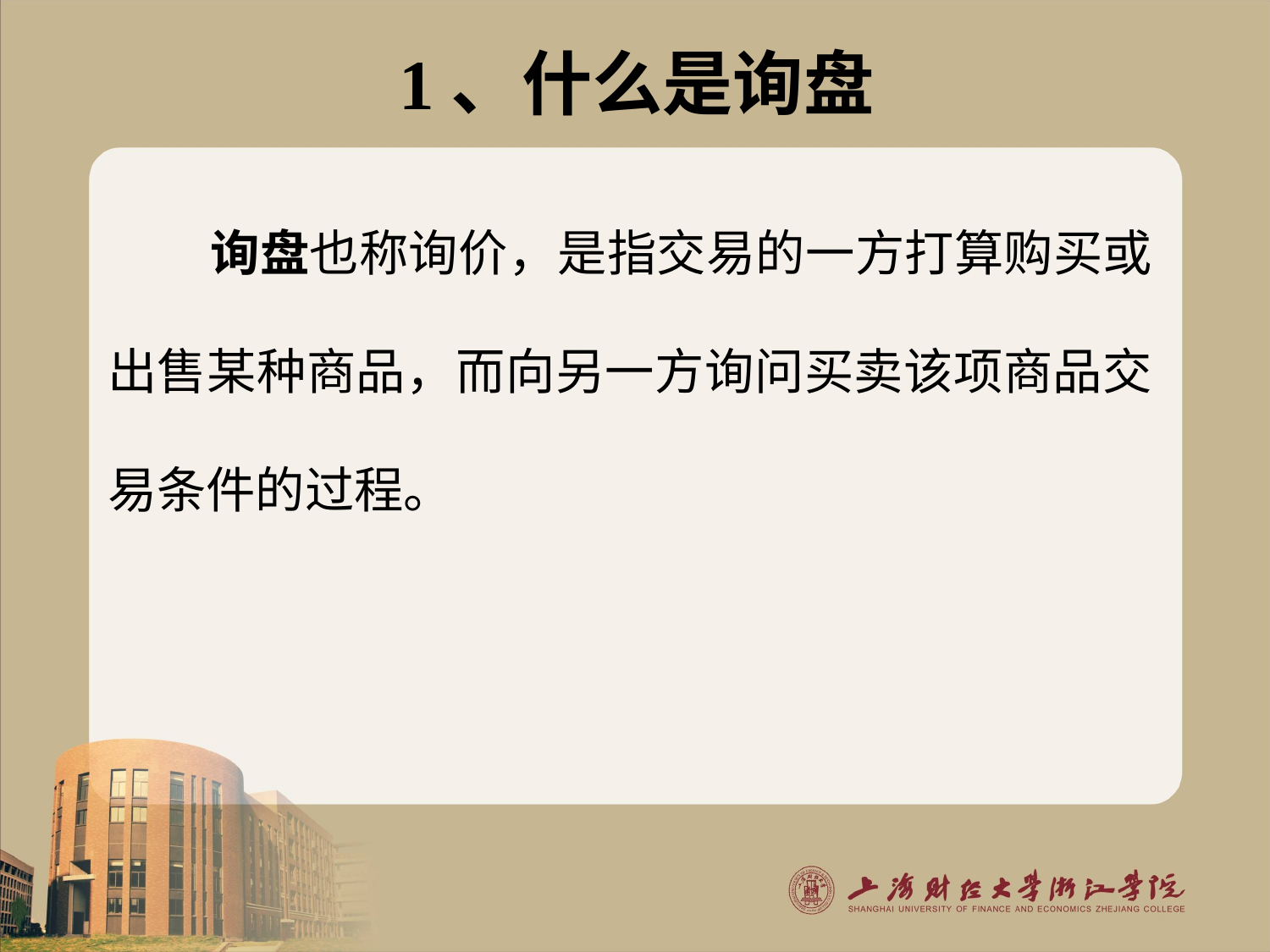

# 1、什么是询盘
        询盘也称询价，是指交易的一方打算购买或出售某种商品，而向另一方询问买卖该项商品交易条件的过程。